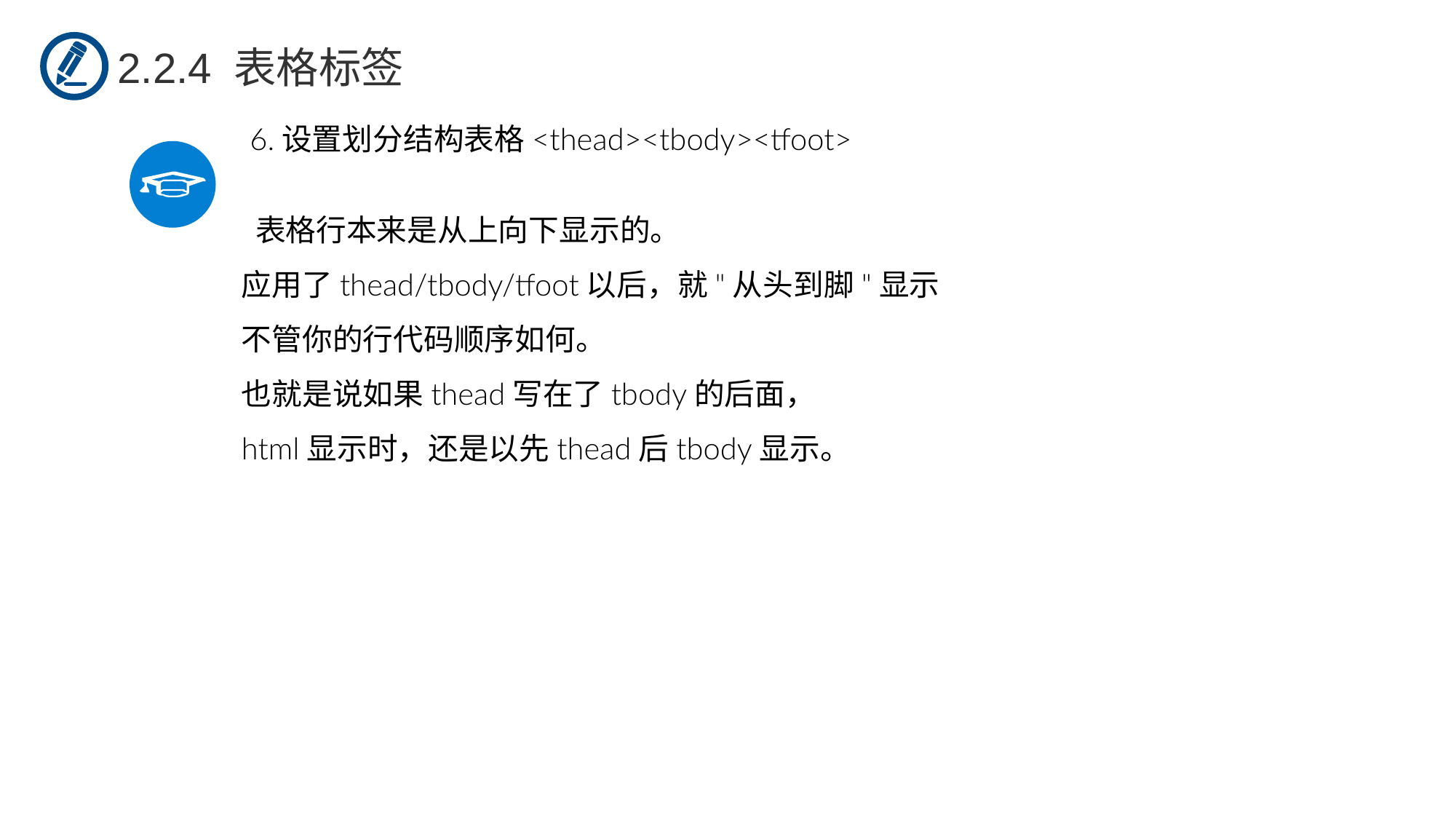

2.2.4 表格标签
 6.设置划分结构表格<thead><tbody><tfoot>

 表格行本来是从上向下显示的。
应用了thead/tbody/tfoot以后，就"从头到脚"显示
不管你的行代码顺序如何。
也就是说如果thead写在了tbody的后面，
html显示时，还是以先thead后tbody显示。